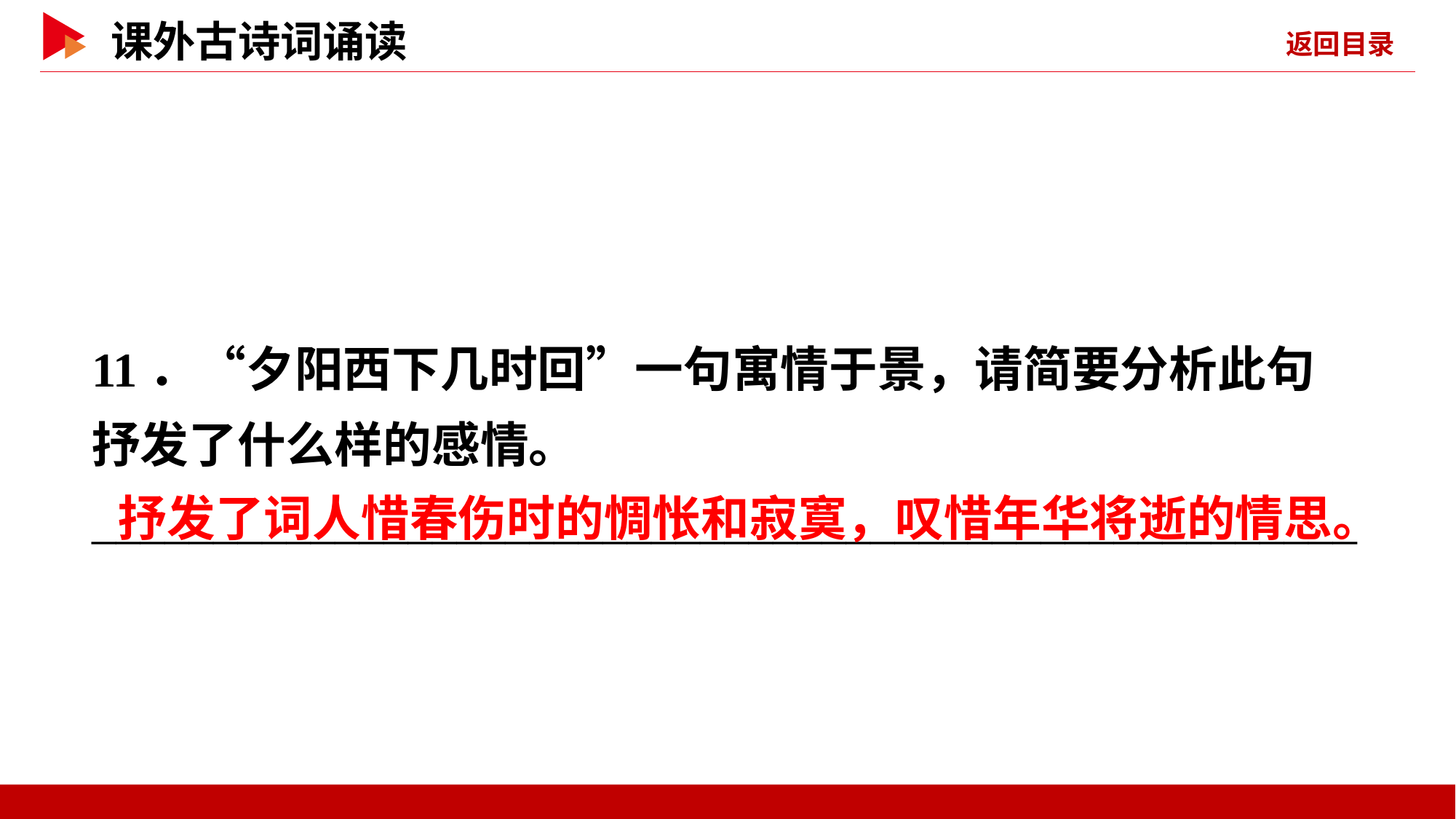

11．“夕阳西下几时回”一句寓情于景，请简要分析此句抒发了什么样的感情。
____________________________________________________
 抒发了词人惜春伤时的惆怅和寂寞，叹惜年华将逝的情思。